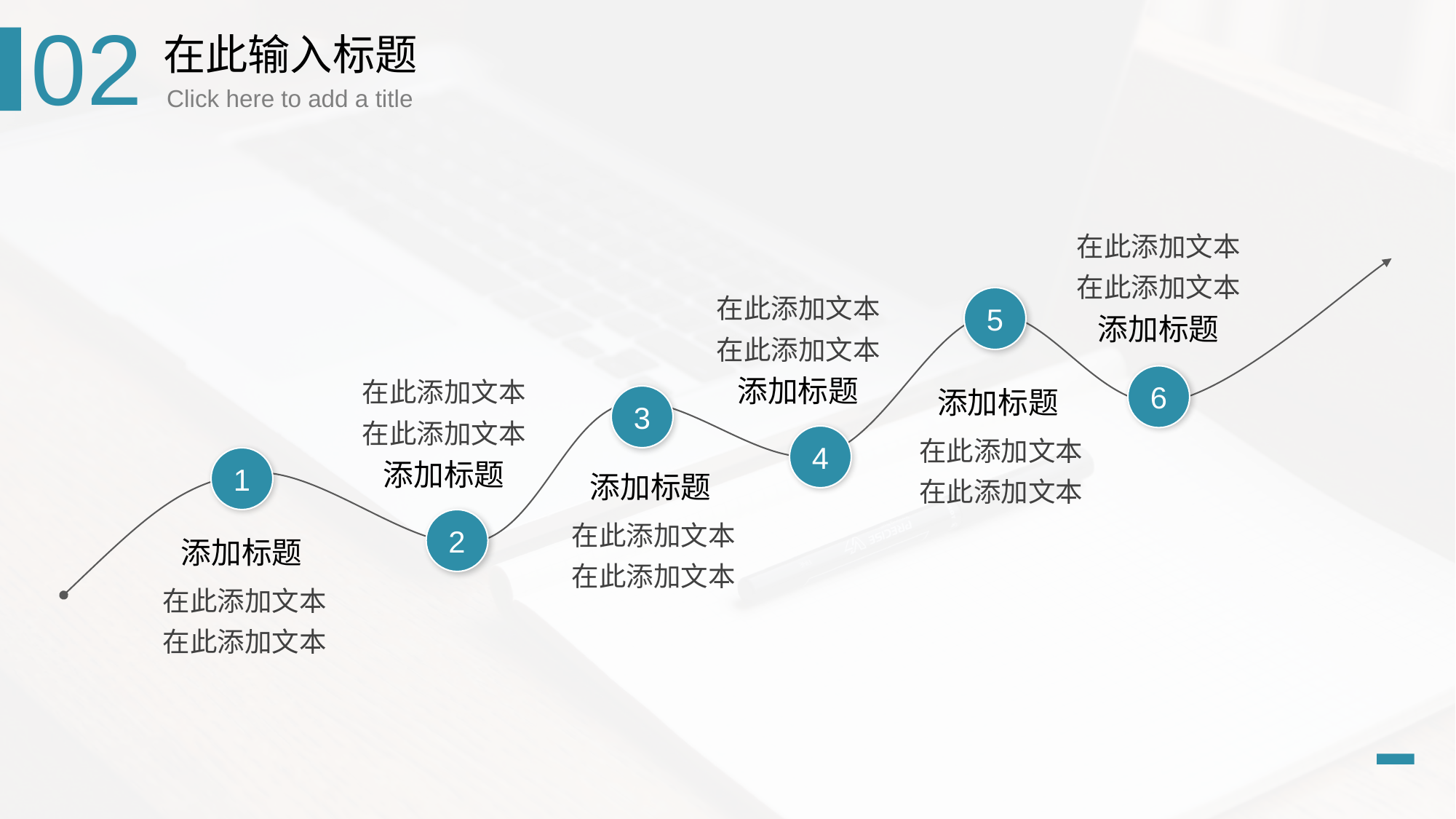

02
在此输入标题
Click here to add a title
在此添加文本
在此添加文本

在此添加文本
在此添加文本
5
添加标题
在此添加文本
在此添加文本
6
添加标题
添加标题
3
在此添加文本
在此添加文本
4
1
添加标题
添加标题
在此添加文本
在此添加文本
2
添加标题
在此添加文本
在此添加文本